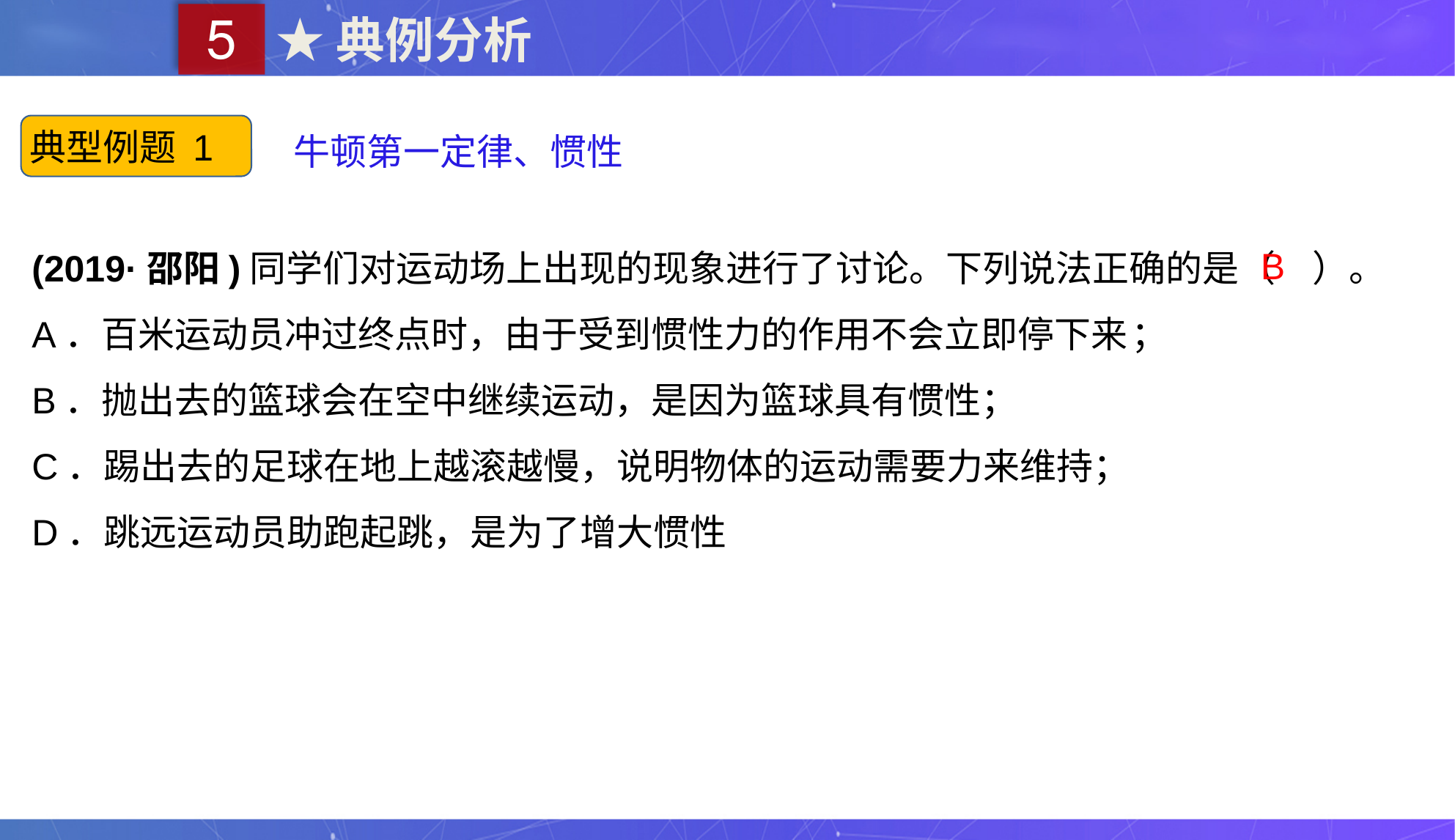

5
★典例分析
典型例题 1
牛顿第一定律、惯性
(2019·邵阳)同学们对运动场上出现的现象进行了讨论。下列说法正确的是（　）。
A．百米运动员冲过终点时，由于受到惯性力的作用不会立即停下来	；
B．抛出去的篮球会在空中继续运动，是因为篮球具有惯性；
C．踢出去的足球在地上越滚越慢，说明物体的运动需要力来维持；
D．跳远运动员助跑起跳，是为了增大惯性
B